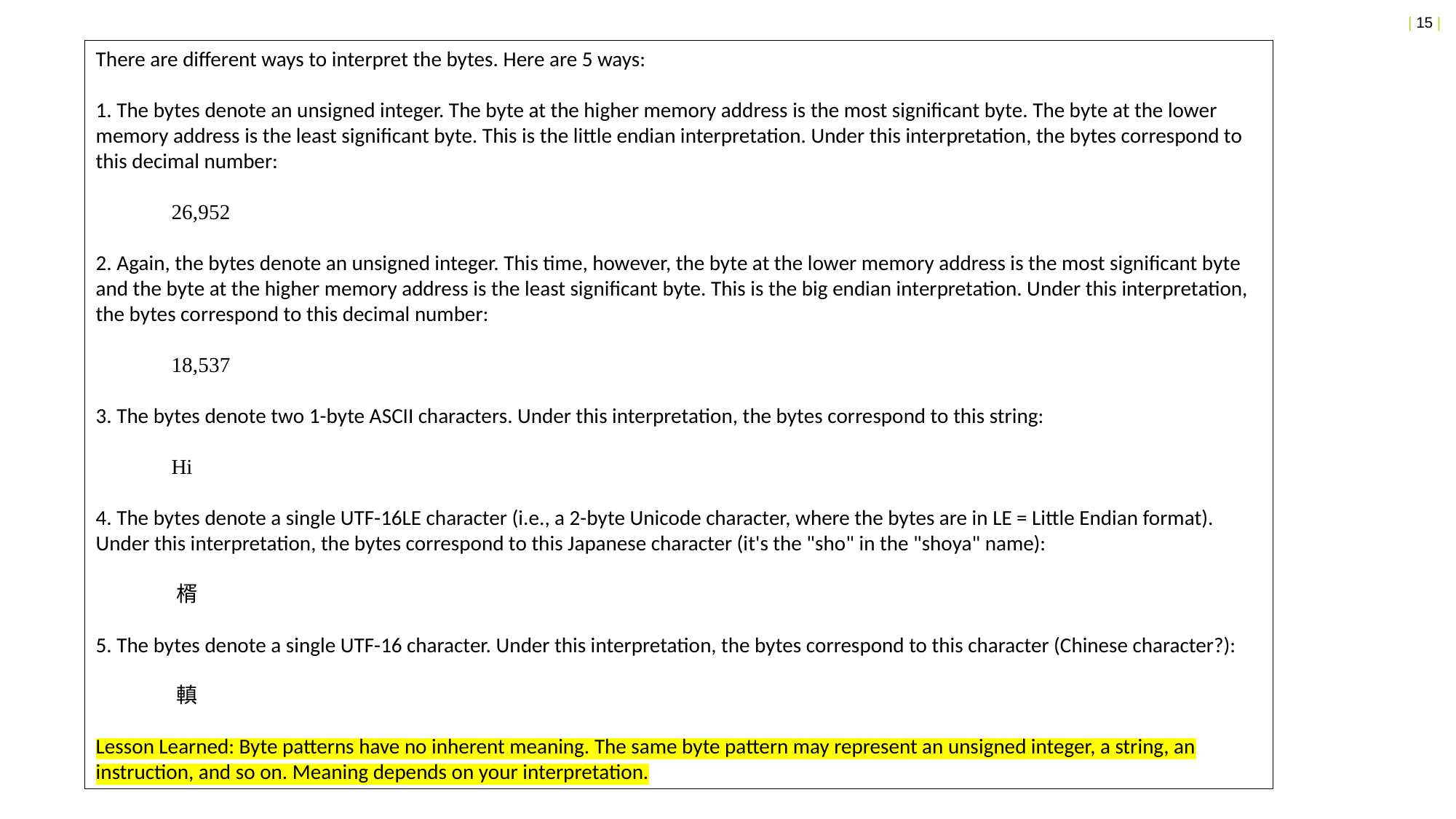

There are different ways to interpret the bytes. Here are 5 ways:

1. The bytes denote an unsigned integer. The byte at the higher memory address is the most significant byte. The byte at the lower memory address is the least significant byte. This is the little endian interpretation. Under this interpretation, the bytes correspond to this decimal number:

                26,952

2. Again, the bytes denote an unsigned integer. This time, however, the byte at the lower memory address is the most significant byte and the byte at the higher memory address is the least significant byte. This is the big endian interpretation. Under this interpretation, the bytes correspond to this decimal number:

                18,537

3. The bytes denote two 1-byte ASCII characters. Under this interpretation, the bytes correspond to this string:

                Hi

4. The bytes denote a single UTF-16LE character (i.e., a 2-byte Unicode character, where the bytes are in LE = Little Endian format). Under this interpretation, the bytes correspond to this Japanese character (it's the "sho" in the "shoya" name):

                楈

5. The bytes denote a single UTF-16 character. Under this interpretation, the bytes correspond to this character (Chinese character?):

                䡩

Lesson Learned: Byte patterns have no inherent meaning. The same byte pattern may represent an unsigned integer, a string, an instruction, and so on. Meaning depends on your interpretation.